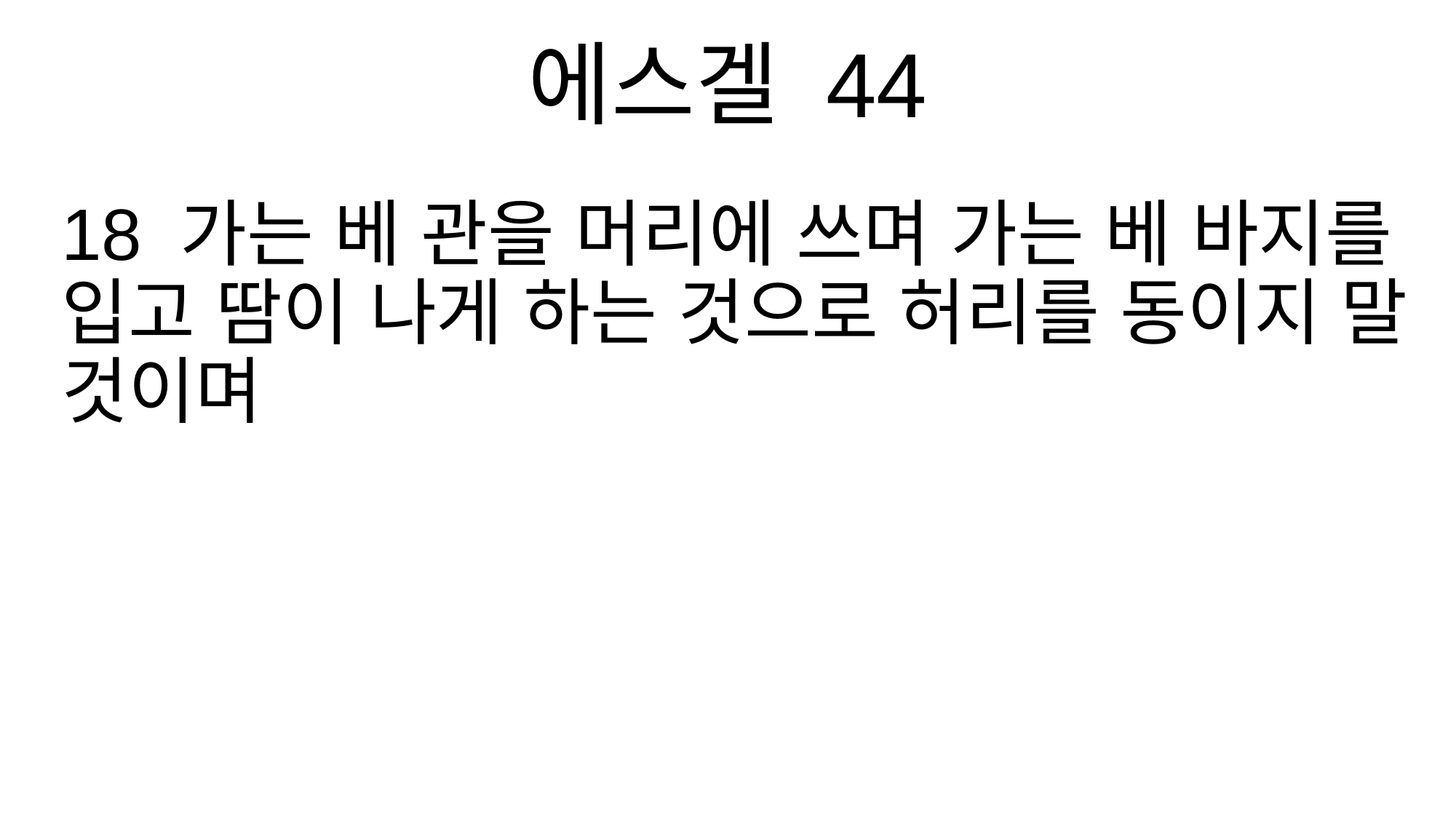

에스겔 44
18 가는 베 관을 머리에 쓰며 가는 베 바지를 입고 땀이 나게 하는 것으로 허리를 동이지 말 것이며